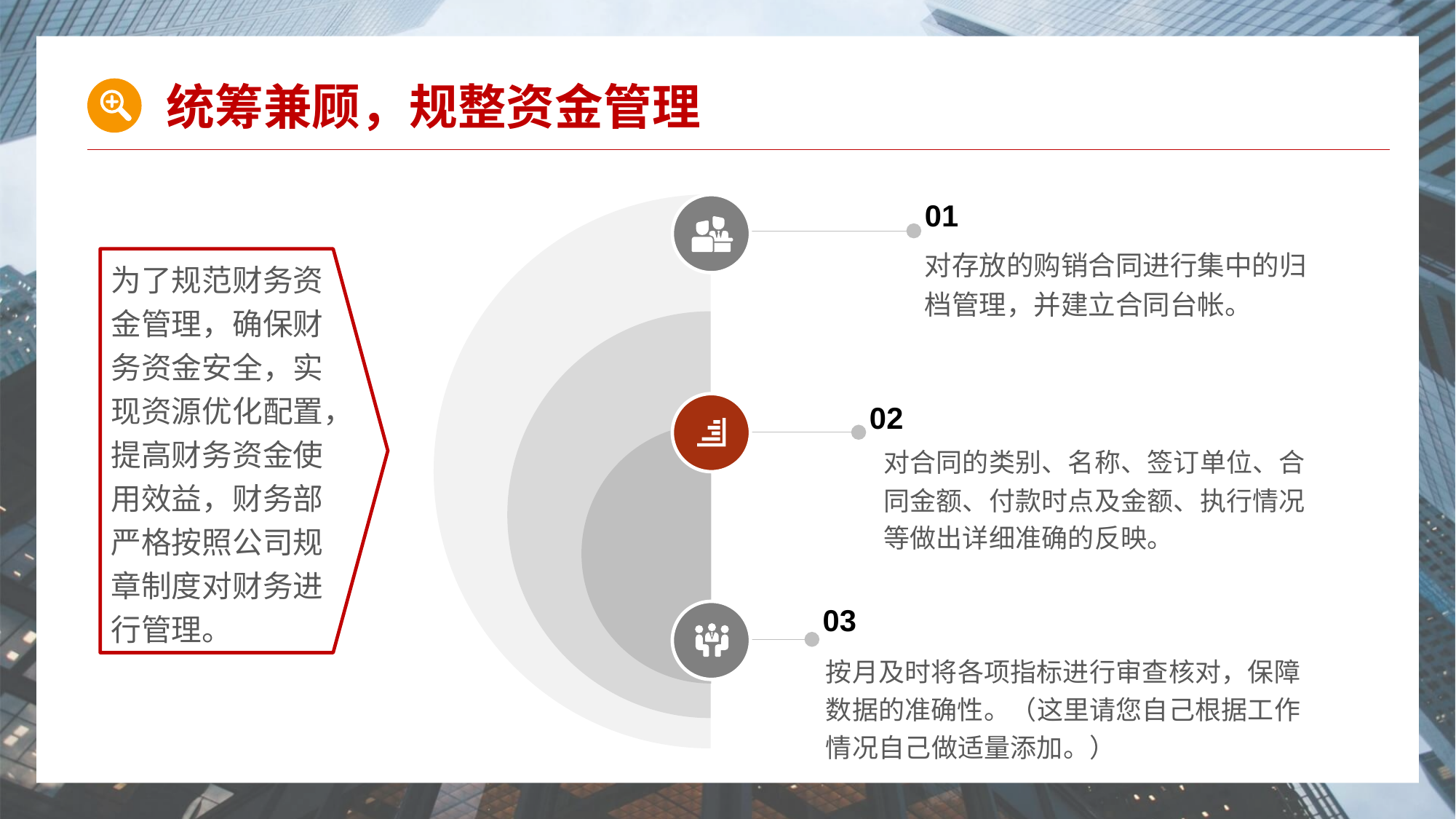

统筹兼顾，规整资金管理

01

02

03

对存放的购销合同进行集中的归档管理，并建立合同台帐。
为了规范财务资金管理，确保财务资金安全，实现资源优化配置，提高财务资金使用效益，财务部严格按照公司规章制度对财务进行管理。
对合同的类别、名称、签订单位、合同金额、付款时点及金额、执行情况等做出详细准确的反映。
按月及时将各项指标进行审查核对，保障数据的准确性。（这里请您自己根据工作情况自己做适量添加。）